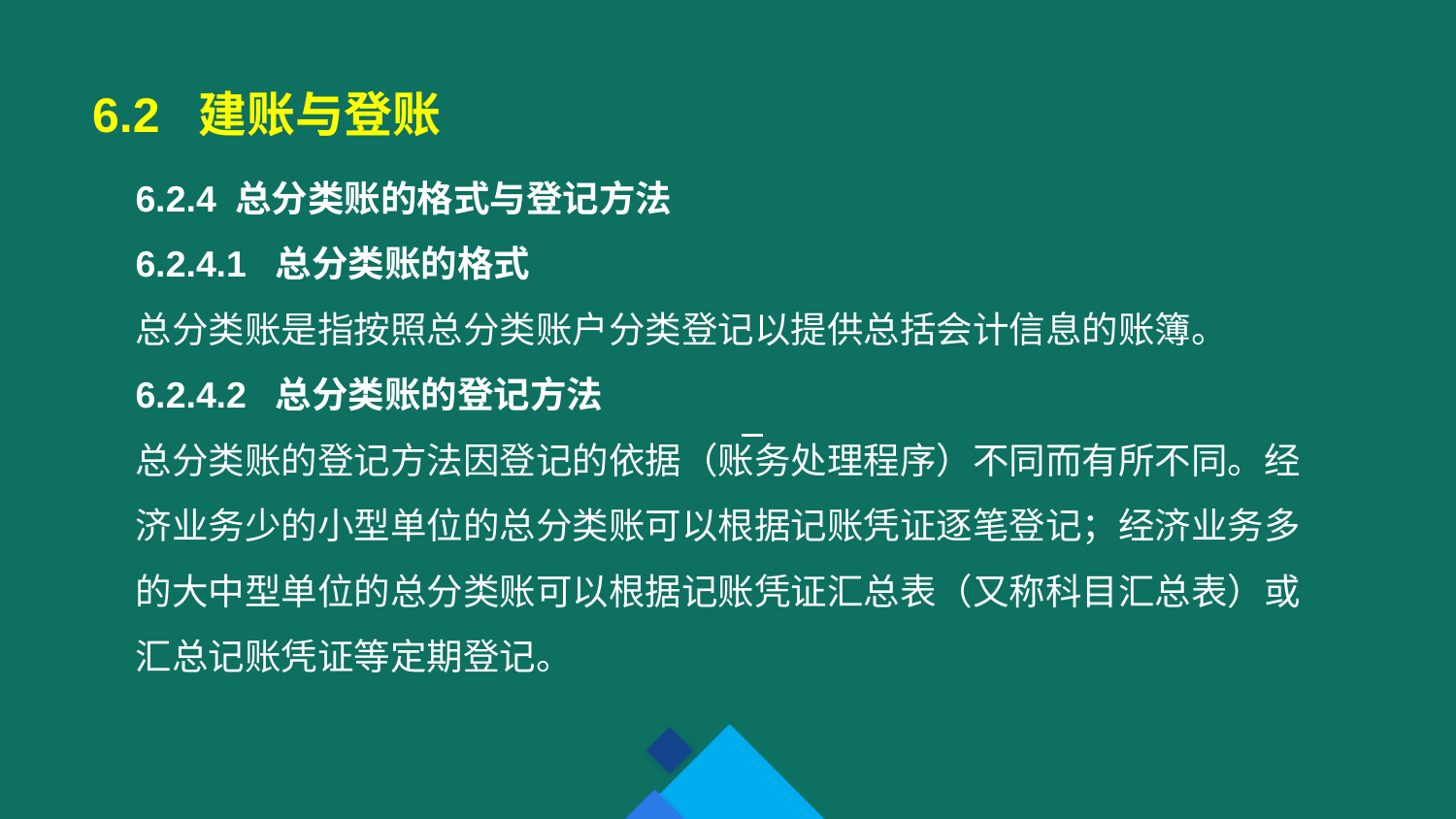

6.2  建账与登账

6.2.4 总分类账的格式与登记方法
6.2.4.1  总分类账的格式
总分类账是指按照总分类账户分类登记以提供总括会计信息的账簿。
6.2.4.2  总分类账的登记方法
总分类账的登记方法因登记的依据（账务处理程序）不同而有所不同。经济业务少的小型单位的总分类账可以根据记账凭证逐笔登记；经济业务多的大中型单位的总分类账可以根据记账凭证汇总表（又称科目汇总表）或汇总记账凭证等定期登记。